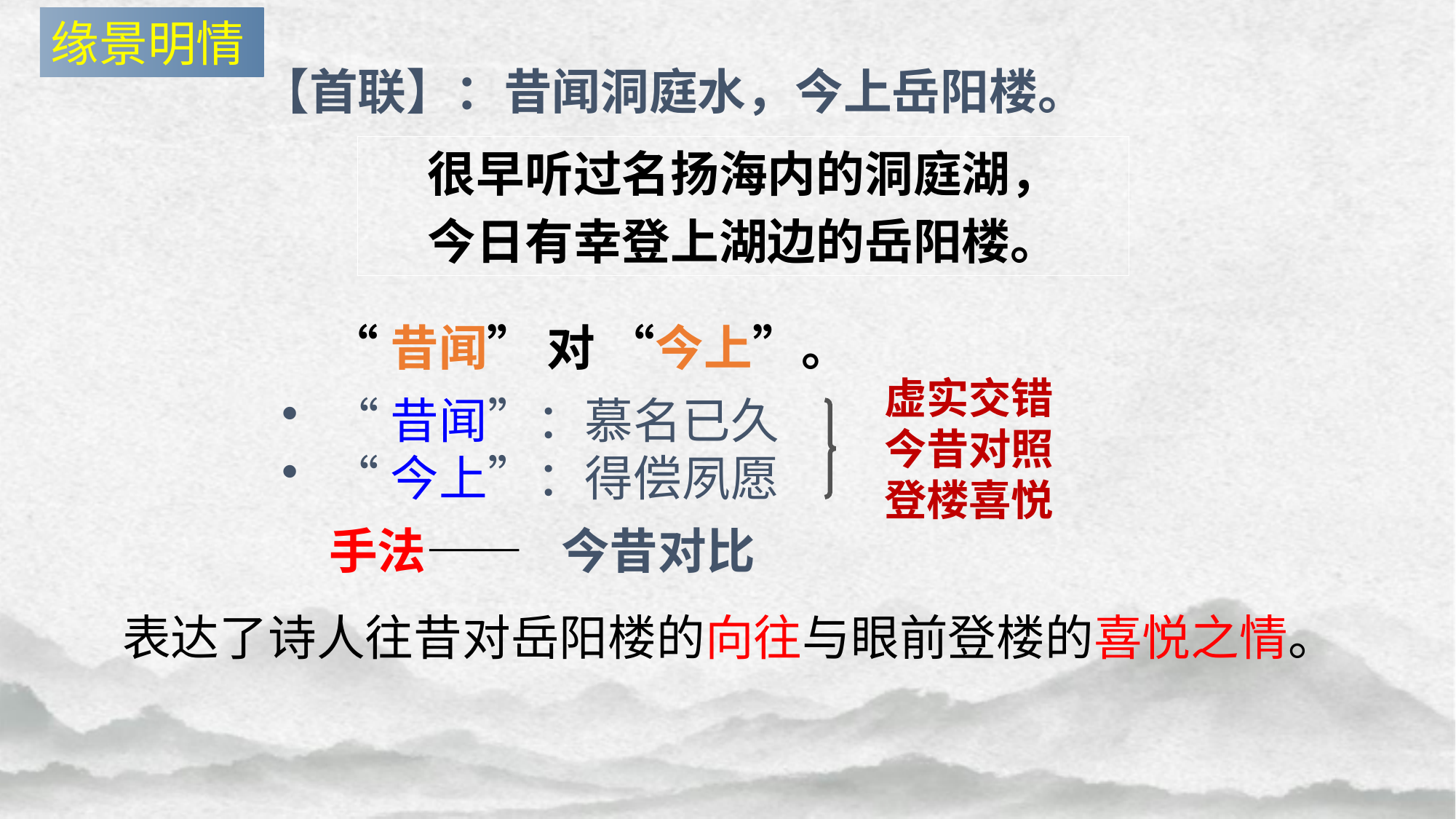

缘景明情
【首联】：昔闻洞庭水，今上岳阳楼。
很早听过名扬海内的洞庭湖，
今日有幸登上湖边的岳阳楼。
“昔闻” 对 “今上”。
虚实交错
今昔对照
登楼喜悦
“昔闻”：慕名已久
“今上”：得偿夙愿

手法——
今昔对比
表达了诗人往昔对岳阳楼的向往与眼前登楼的喜悦之情。